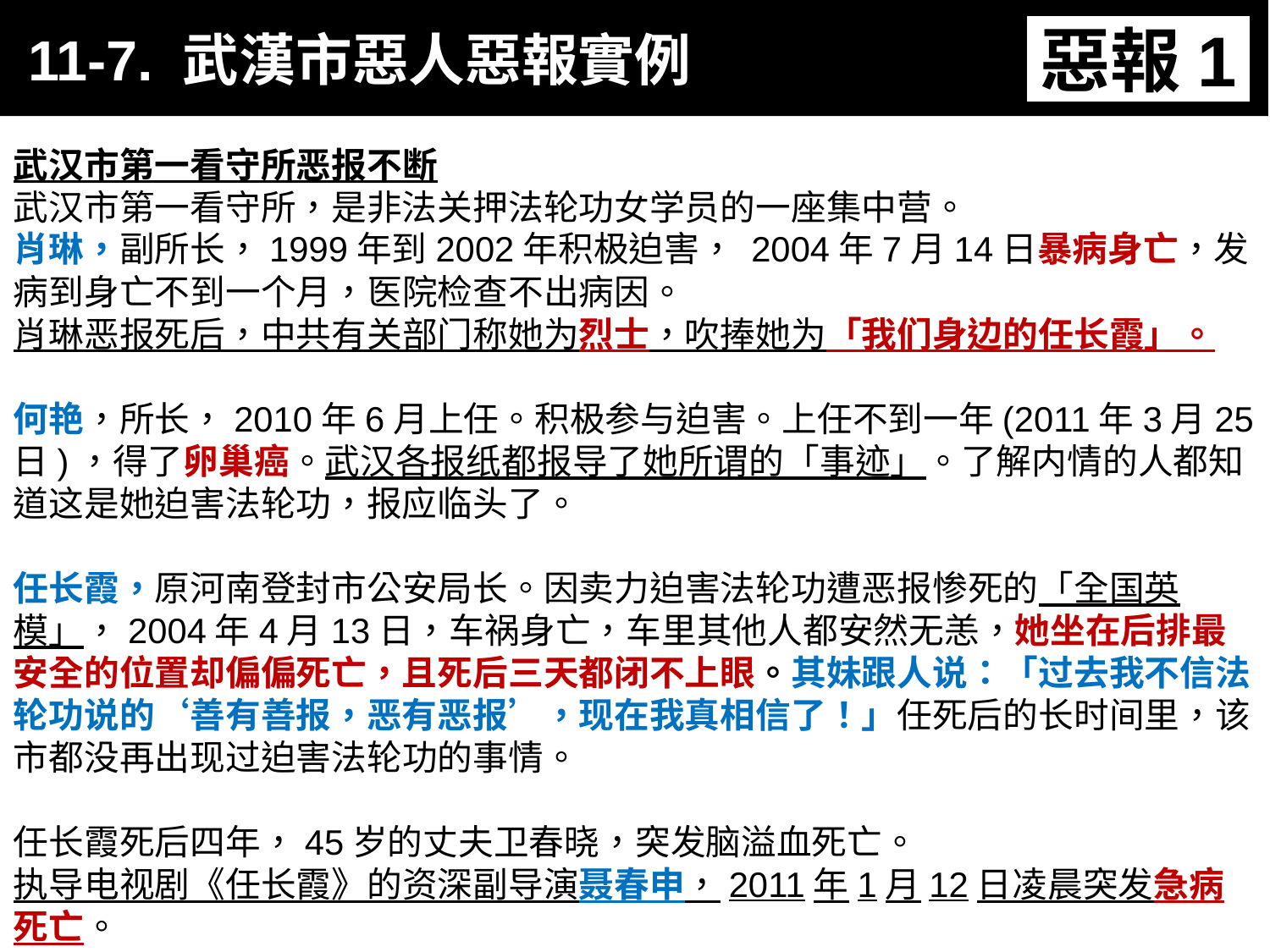

11-7. 武漢市惡人惡報實例
惡報1
武汉市第一看守所恶报不断
武汉市第一看守所，是非法关押法轮功女学员的一座集中营。
肖琳，副所长，1999年到2002年积极迫害， 2004年7月14日暴病身亡，发病到身亡不到一个月，医院检查不出病因。
肖琳恶报死后，中共有关部门称她为烈士，吹捧她为「我们身边的任长霞」。

何艳，所长，2010年6月上任。积极参与迫害。上任不到一年(2011年3月25日)，得了卵巢癌。武汉各报纸都报导了她所谓的「事迹」。了解内情的人都知道这是她迫害法轮功，报应临头了。

任长霞，原河南登封市公安局长。因卖力迫害法轮功遭恶报惨死的「全国英模」，2004年4月13日，车祸身亡，车里其他人都安然无恙，她坐在后排最安全的位置却偏偏死亡，且死后三天都闭不上眼。其妹跟人说：「过去我不信法轮功说的‘善有善报，恶有恶报’，现在我真相信了！」任死后的长时间里，该市都没再出现过迫害法轮功的事情。

任长霞死后四年，45岁的丈夫卫春晓，突发脑溢血死亡。
执导电视剧《任长霞》的资深副导演聂春申，2011年1月12日凌晨突发急病死亡。